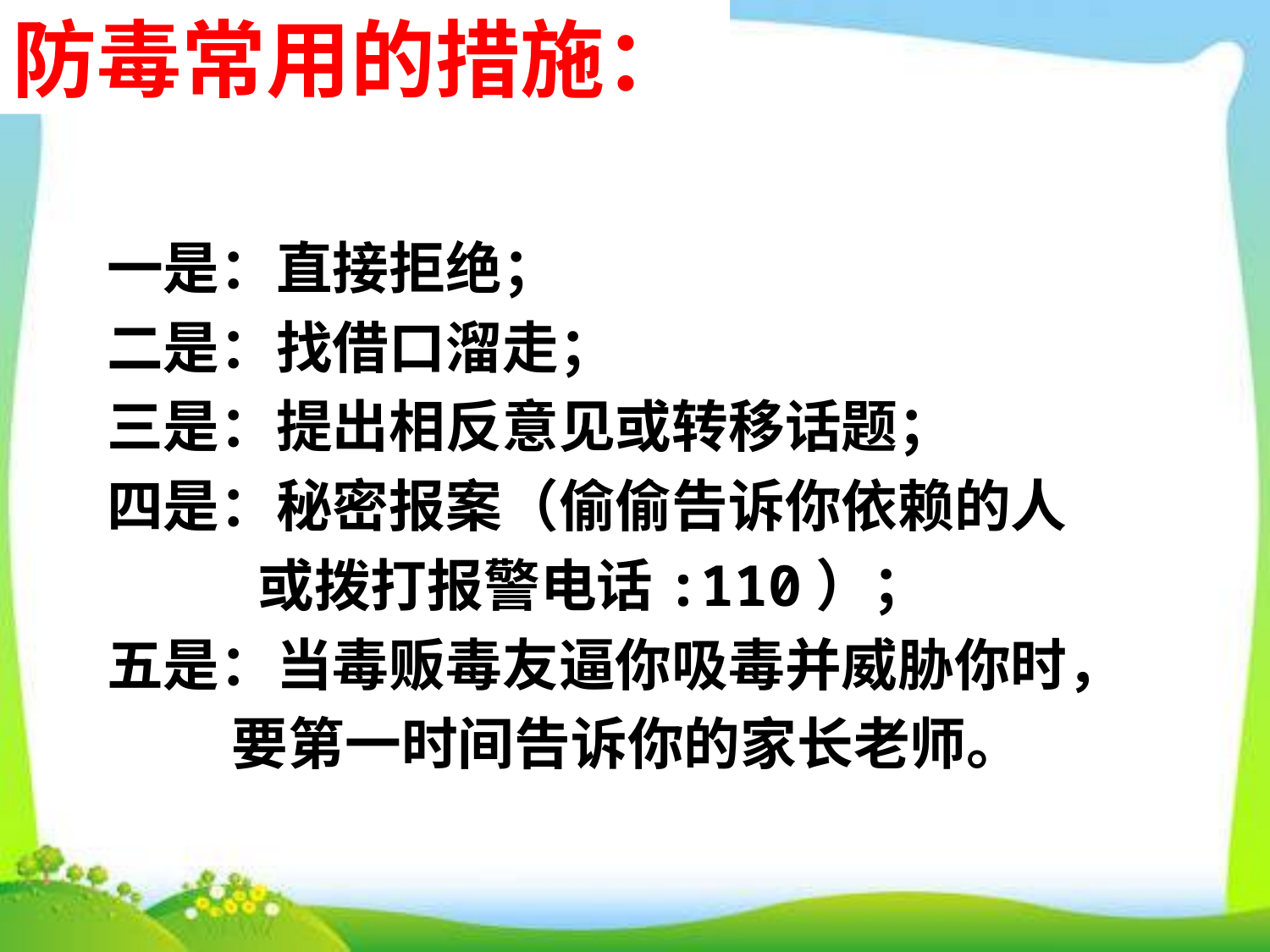

防毒常用的措施：
  一是：直接拒绝；
  二是：找借口溜走；
  三是：提出相反意见或转移话题；
  四是：秘密报案（偷偷告诉你依赖的人
　　      或拨打报警电话:110）；
  五是：当毒贩毒友逼你吸毒并威胁你时，
　　    要第一时间告诉你的家长老师。